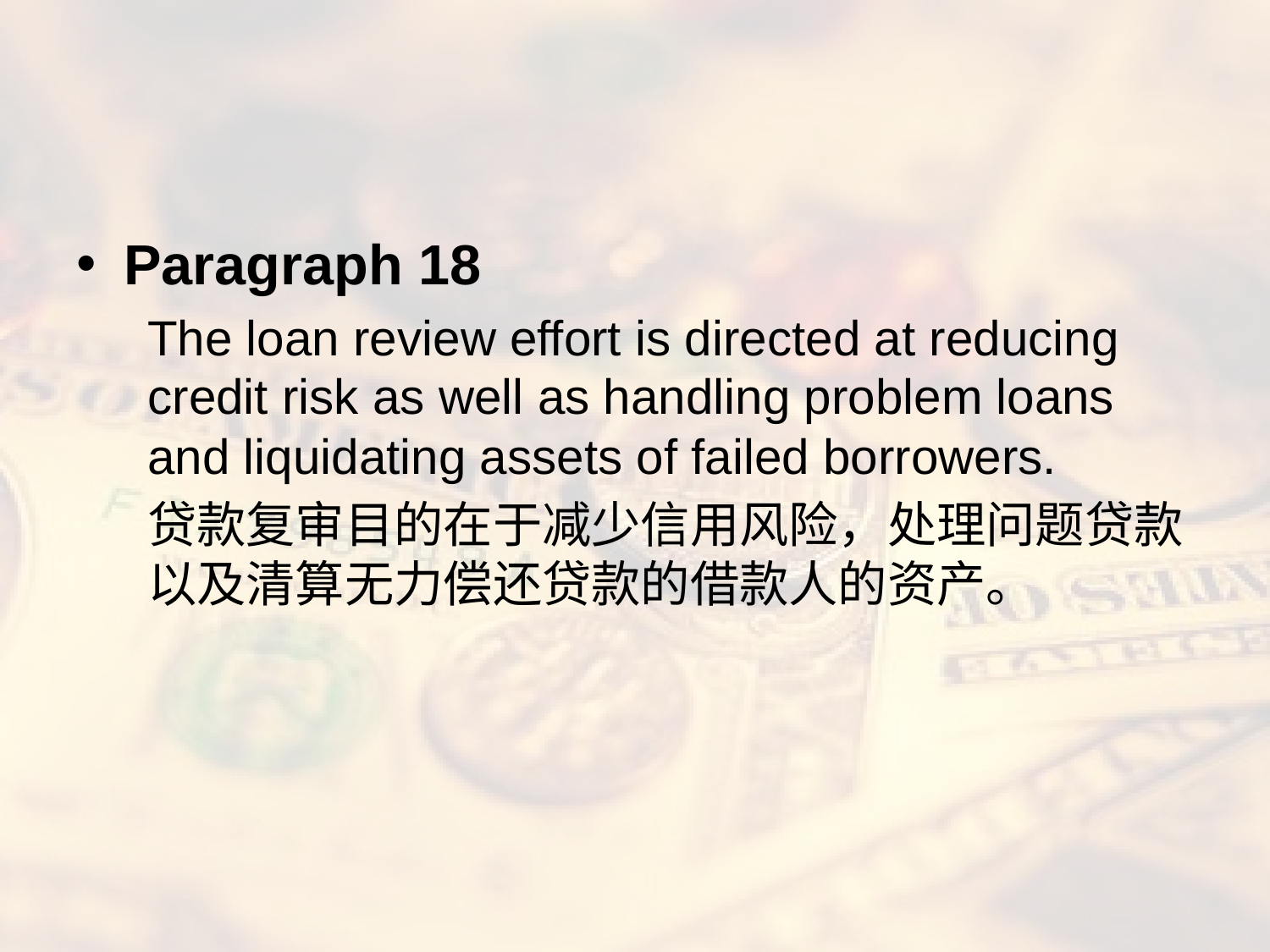

#
Paragraph 18
The loan review effort is directed at reducing credit risk as well as handling problem loans and liquidating assets of failed borrowers.
贷款复审目的在于减少信用风险，处理问题贷款以及清算无力偿还贷款的借款人的资产。